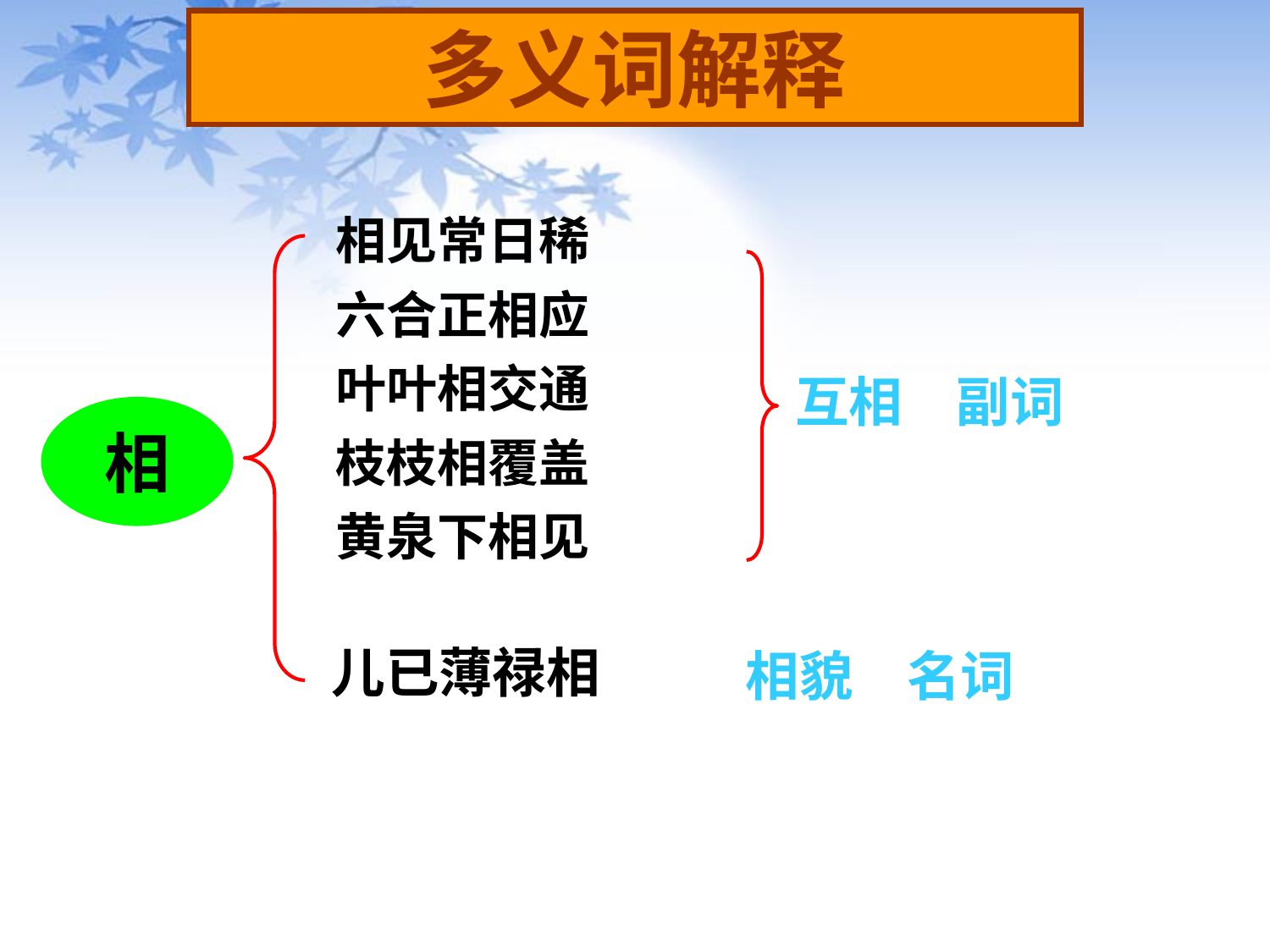

多义词解释
相见常日稀
六合正相应
叶叶相交通
枝枝相覆盖
黄泉下相见

互相　副词
相
儿已薄禄相
相貌　名词